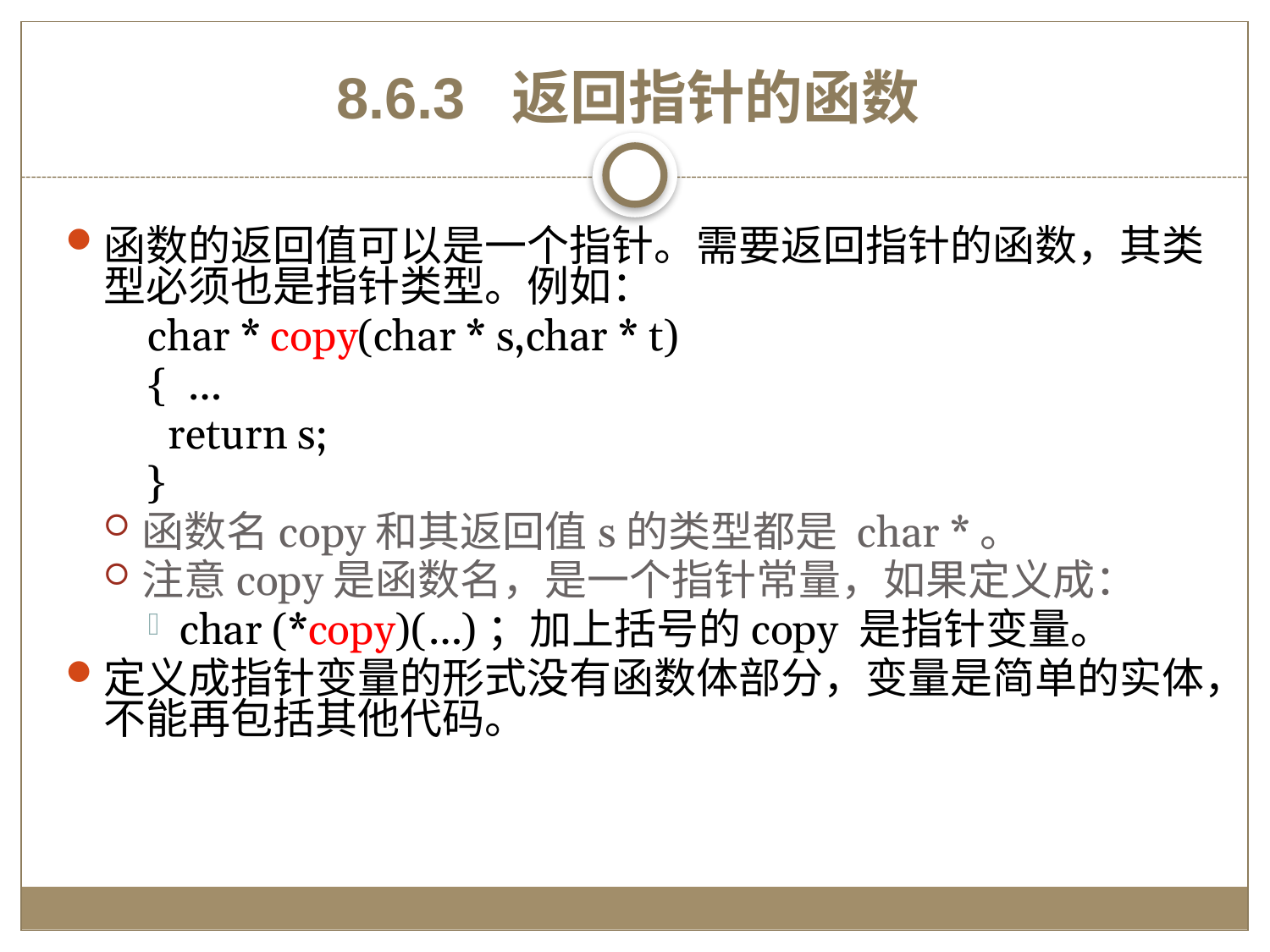

# 8.6.3  返回指针的函数
函数的返回值可以是一个指针。需要返回指针的函数，其类型必须也是指针类型。例如：
char * copy(char * s,char * t)
{  …
  return s;
}
函数名copy和其返回值s的类型都是 char *。
注意copy是函数名，是一个指针常量，如果定义成：
char (*copy)(…)；加上括号的copy 是指针变量。
定义成指针变量的形式没有函数体部分，变量是简单的实体，不能再包括其他代码。